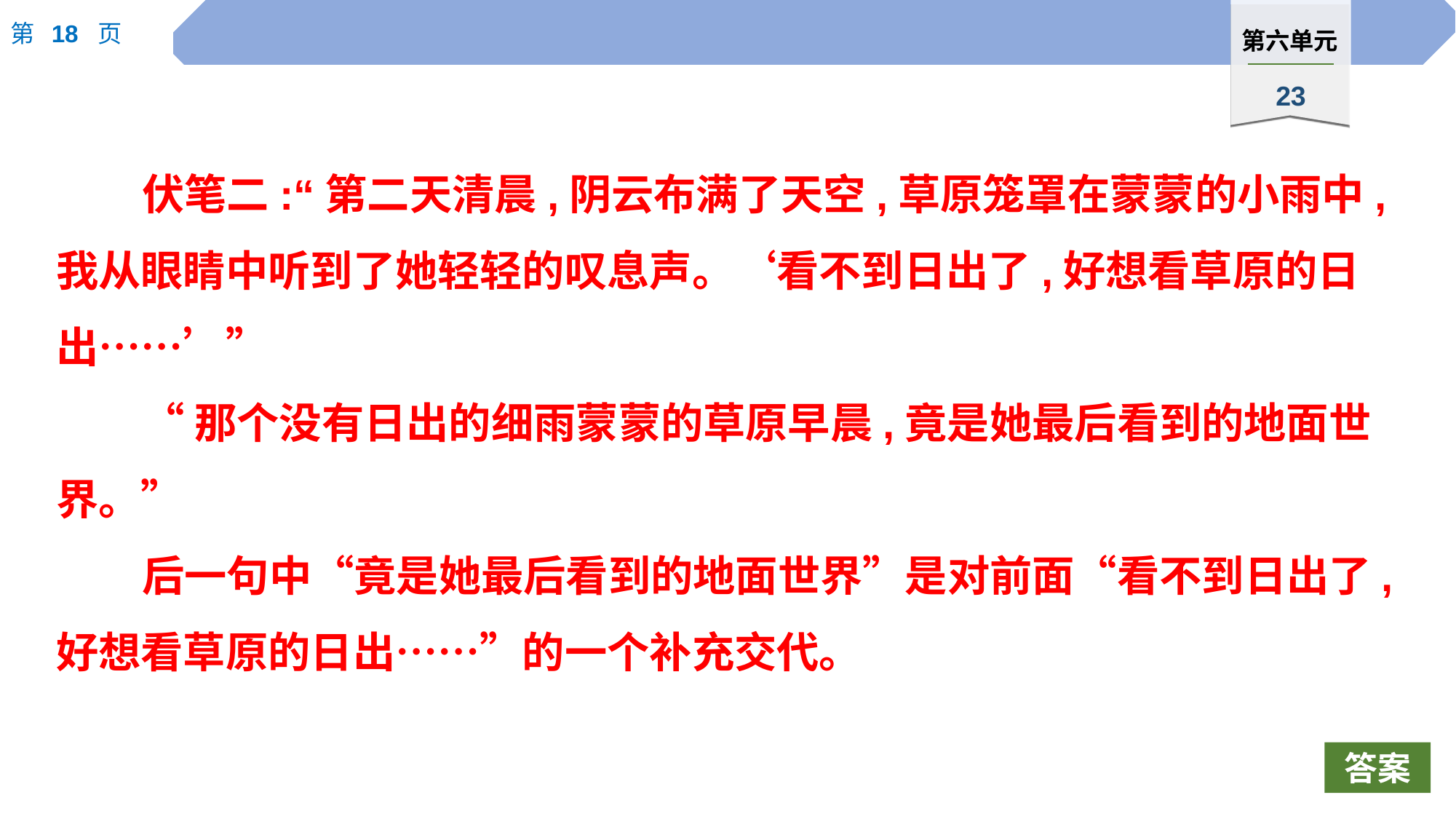

伏笔二:“第二天清晨,阴云布满了天空,草原笼罩在蒙蒙的小雨中,我从眼睛中听到了她轻轻的叹息声。‘看不到日出了,好想看草原的日出……’”
“那个没有日出的细雨蒙蒙的草原早晨,竟是她最后看到的地面世界。”
后一句中“竟是她最后看到的地面世界”是对前面“看不到日出了,好想看草原的日出……”的一个补充交代。
答案